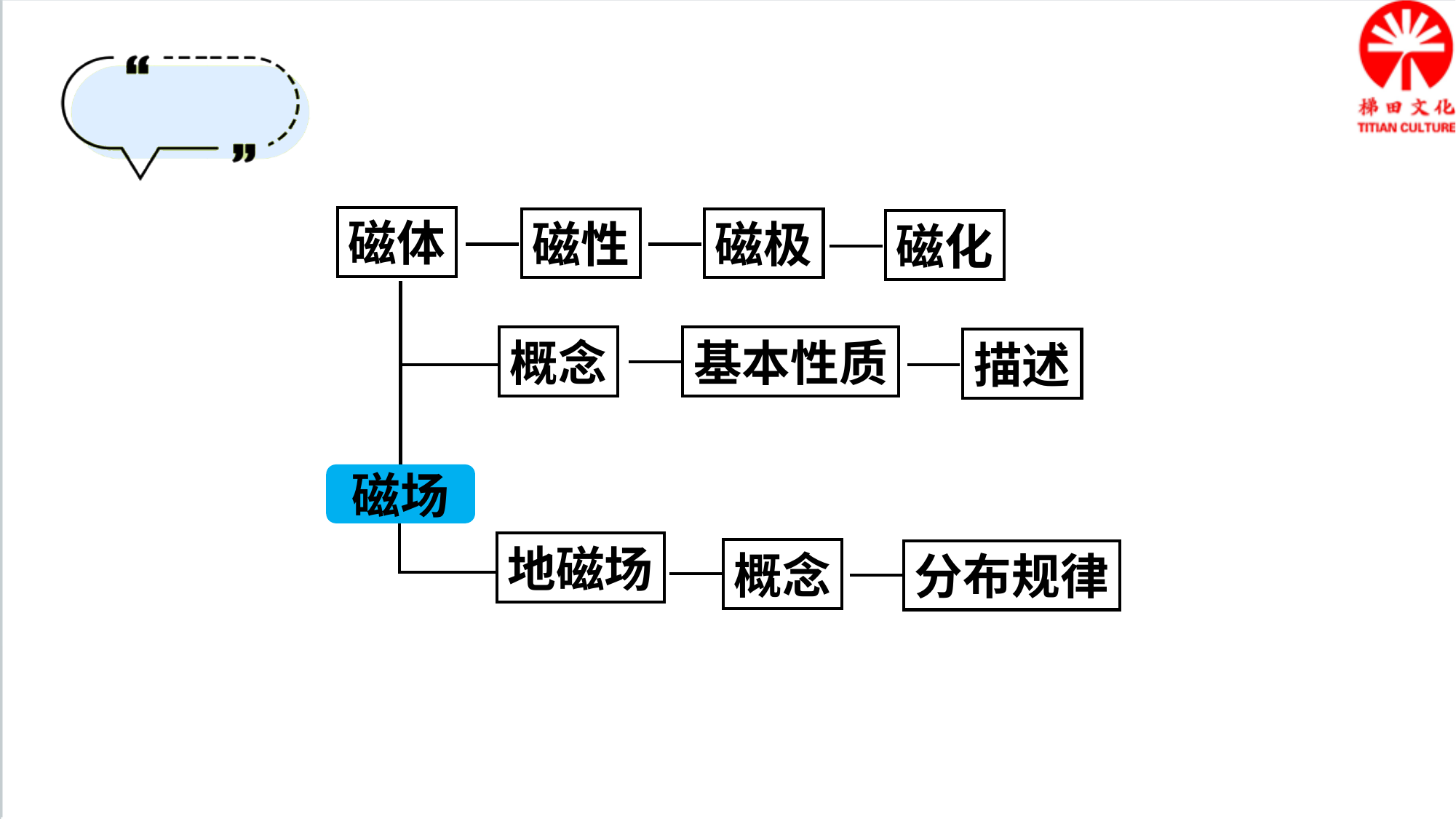

磁体
磁性
磁极
磁化
基本性质
概念
描述
磁场
地磁场
概念
分布规律